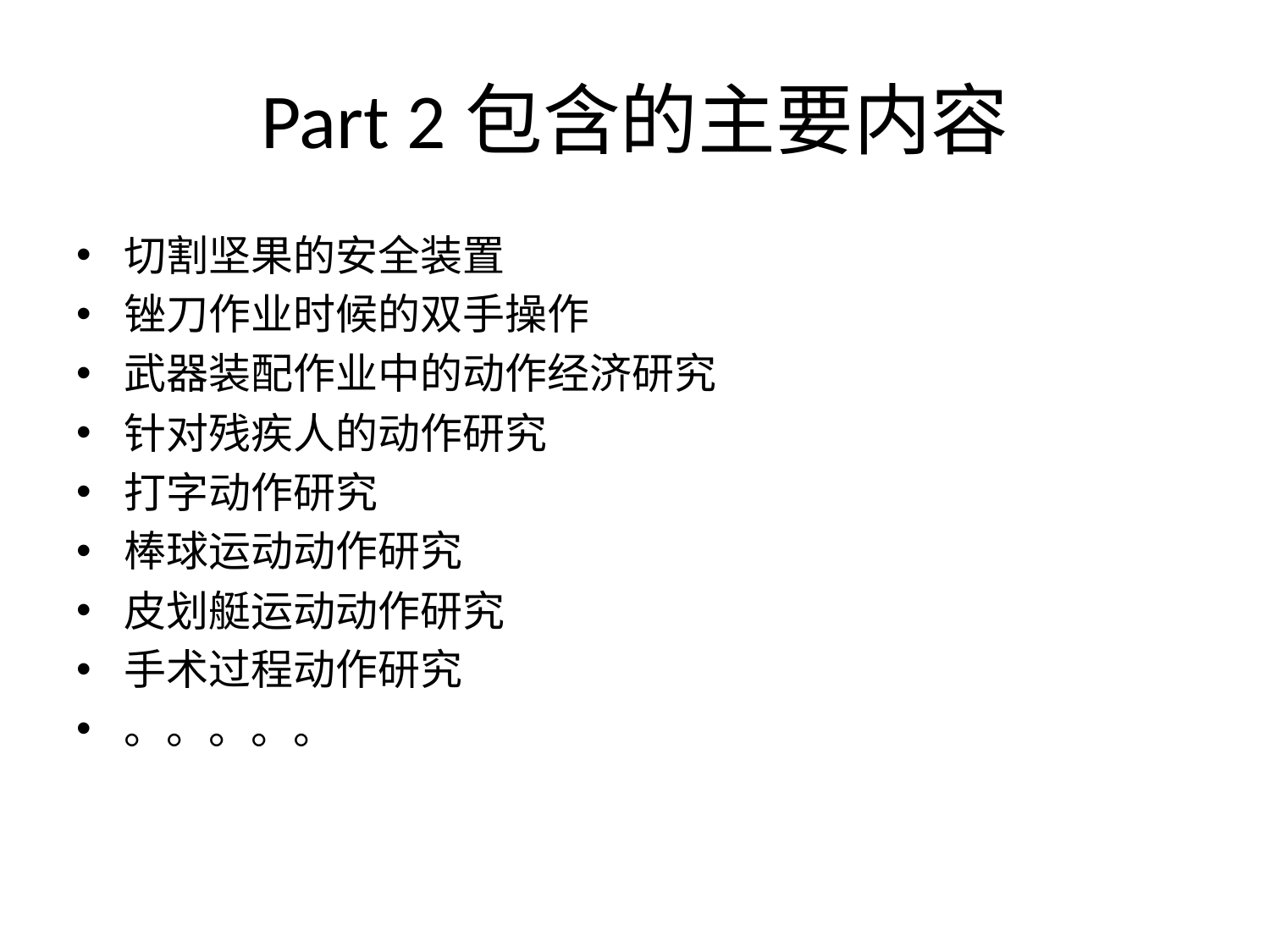

# Part 2包含的主要内容
切割坚果的安全装置
锉刀作业时候的双手操作
武器装配作业中的动作经济研究
针对残疾人的动作研究
打字动作研究
棒球运动动作研究
皮划艇运动动作研究
手术过程动作研究
。。。。。